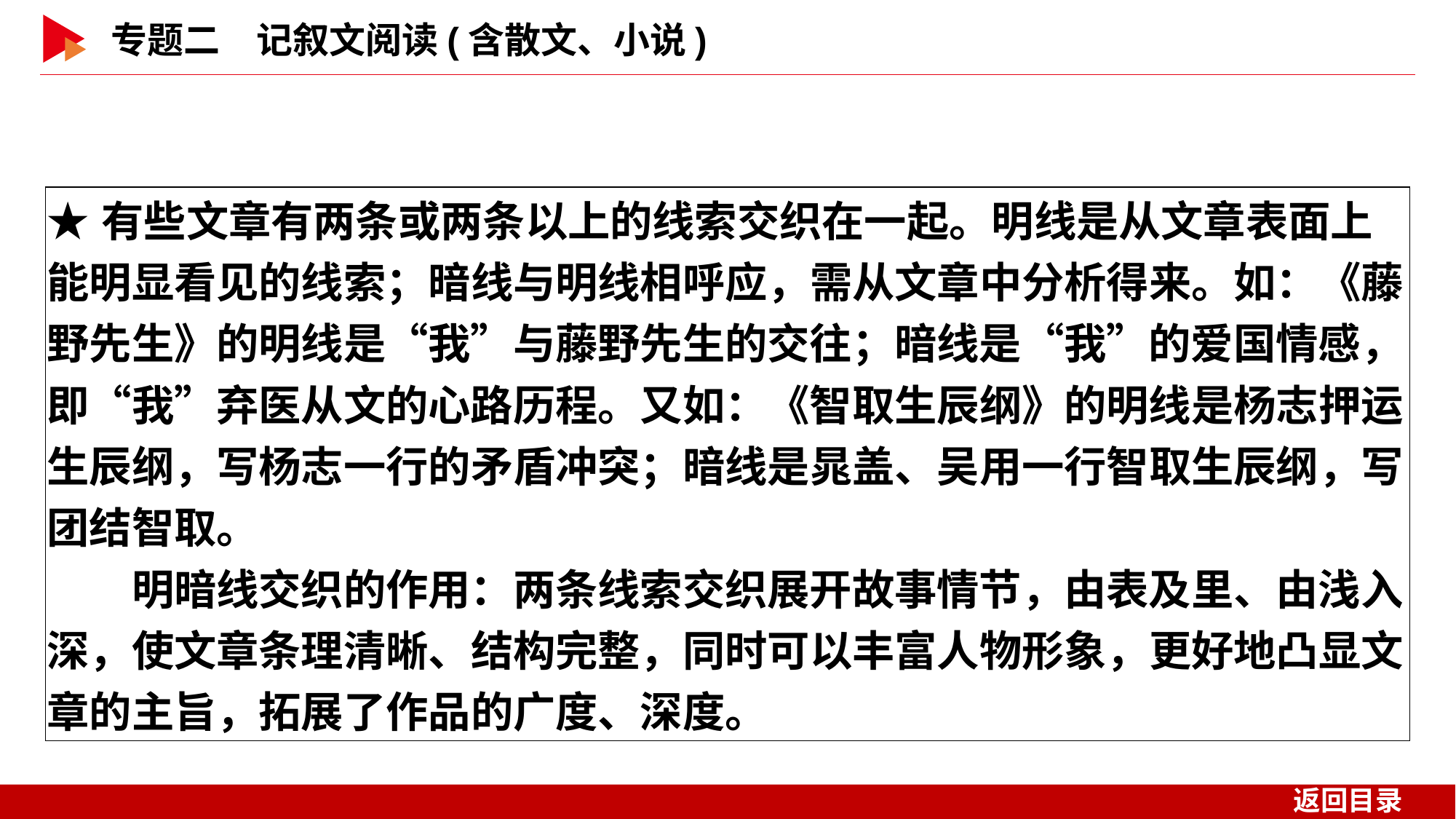

| ★有些文章有两条或两条以上的线索交织在一起。明线是从文章表面上能明显看见的线索；暗线与明线相呼应，需从文章中分析得来。如：《藤野先生》的明线是“我”与藤野先生的交往；暗线是“我”的爱国情感，即“我”弃医从文的心路历程。又如：《智取生辰纲》的明线是杨志押运生辰纲，写杨志一行的矛盾冲突；暗线是晁盖、吴用一行智取生辰纲，写团结智取。 　　明暗线交织的作用：两条线索交织展开故事情节，由表及里、由浅入深，使文章条理清晰、结构完整，同时可以丰富人物形象，更好地凸显文章的主旨，拓展了作品的广度、深度。 |
| --- |